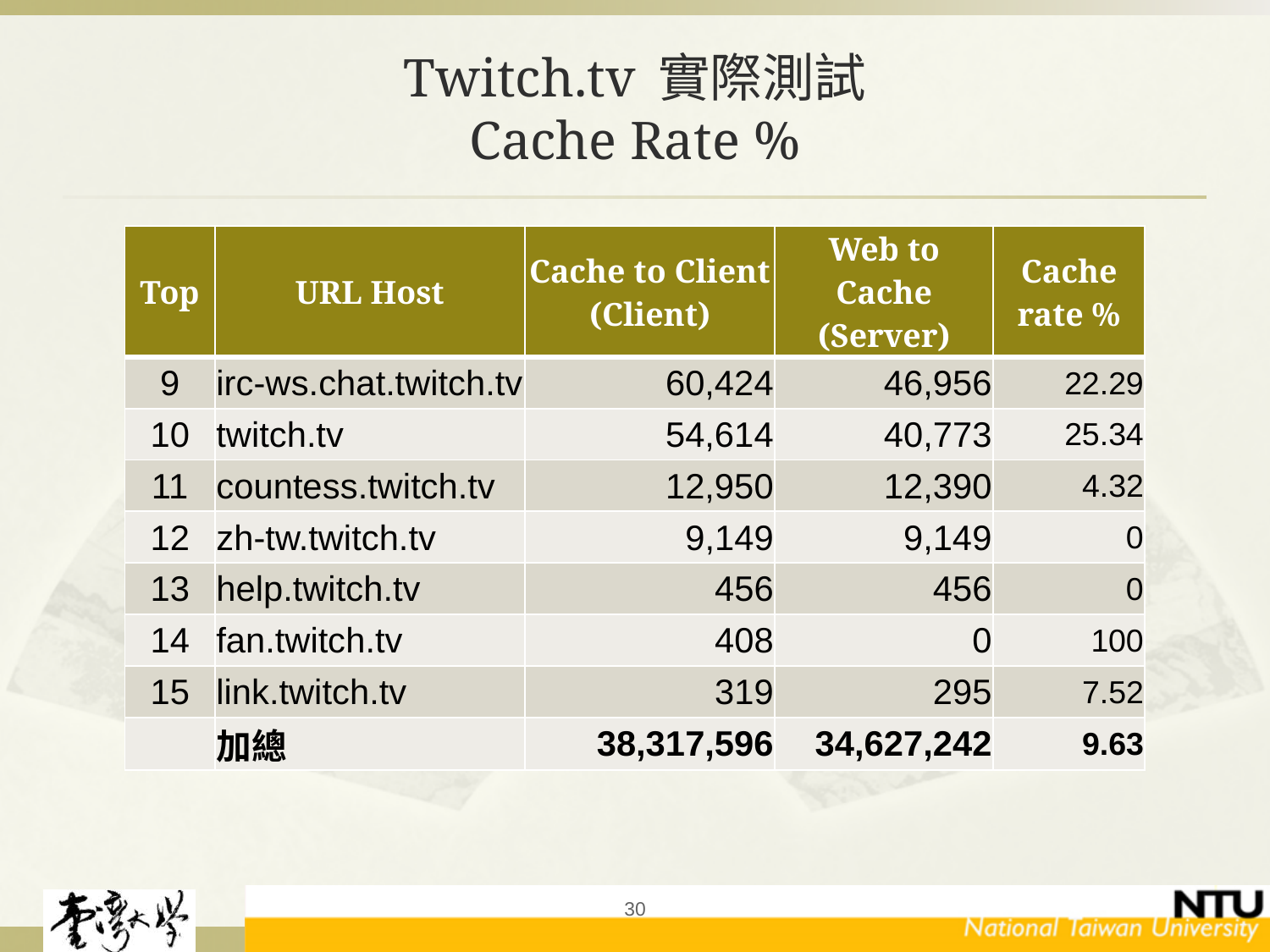

# Twitch.tv 實際測試 Cache Rate %

| Top | URL Host | Cache to Client (Client) | Web to Cache (Server) | Cache rate % |
| --- | --- | --- | --- | --- |
| 9 | irc-ws.chat.twitch.tv | 60,424 | 46,956 | 22.29 |
| 10 | twitch.tv | 54,614 | 40,773 | 25.34 |
| 11 | countess.twitch.tv | 12,950 | 12,390 | 4.32 |
| 12 | zh-tw.twitch.tv | 9,149 | 9,149 | 0 |
| 13 | help.twitch.tv | 456 | 456 | 0 |
| 14 | fan.twitch.tv | 408 | 0 | 100 |
| 15 | link.twitch.tv | 319 | 295 | 7.52 |
|  | 加總 | 38,317,596 | 34,627,242 | 9.63 |
30